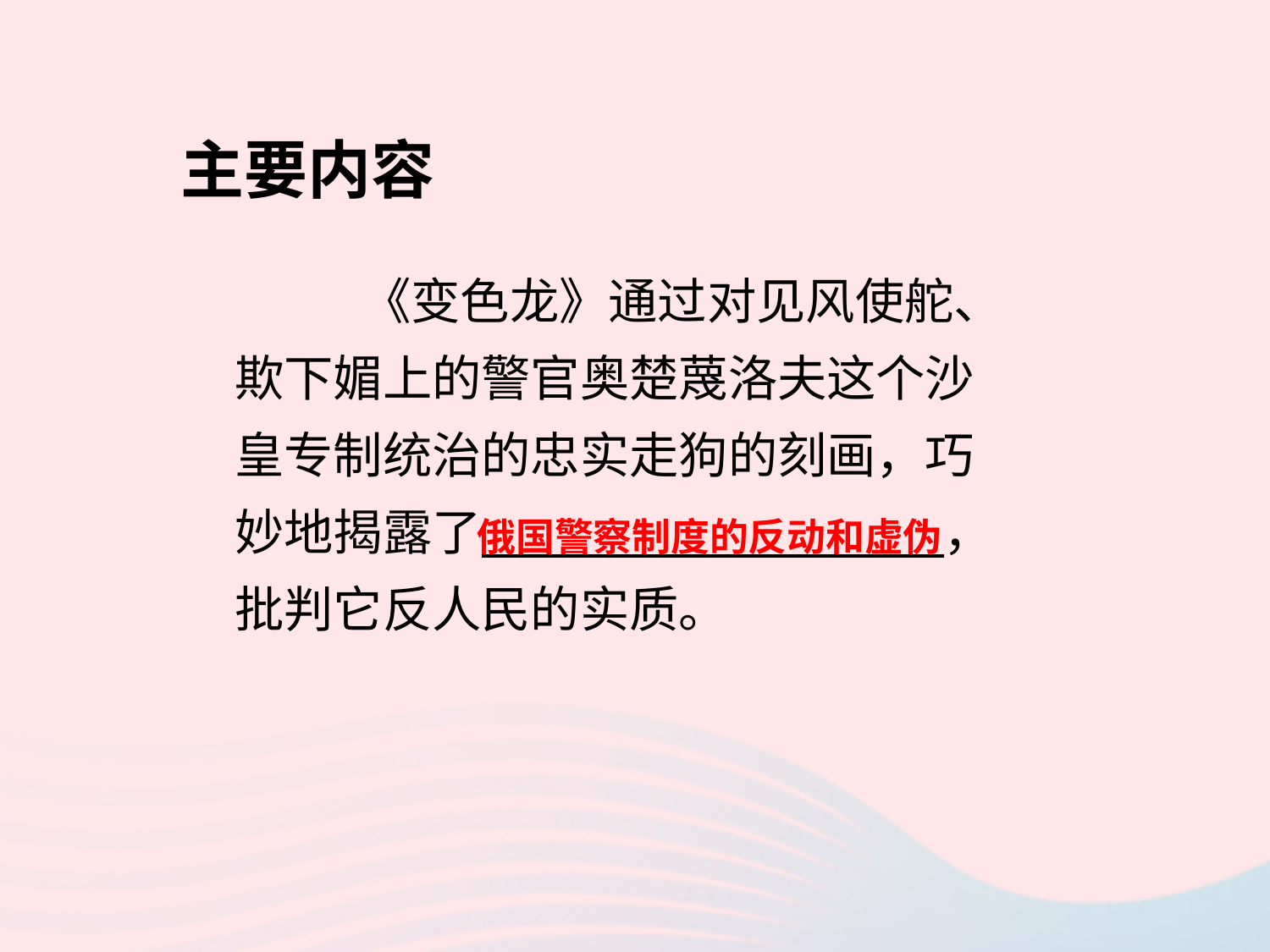

主要内容
	《变色龙》通过对见风使舵、欺下媚上的警官奥楚蔑洛夫这个沙皇专制统治的忠实走狗的刻画，巧妙地揭露了                                          ，批判它反人民的实质。
俄国警察制度的反动和虚伪